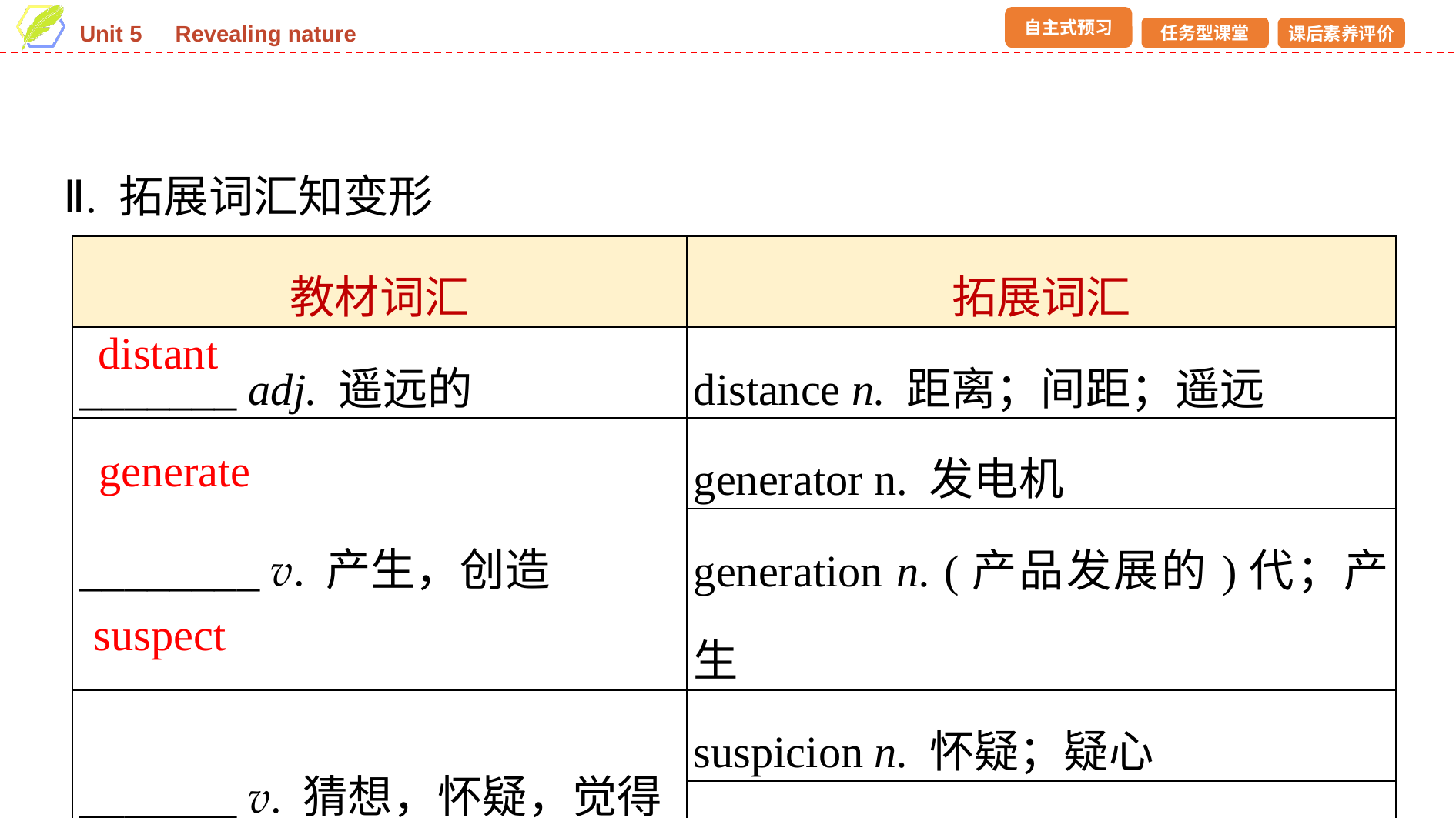

Ⅱ. 拓展词汇知变形
| 教材词汇 | 拓展词汇 |
| --- | --- |
| \_\_\_\_\_\_\_ adj. 遥远的 | distance n. 距离；间距；遥远 |
| \_\_\_\_\_\_\_\_ v. 产生，创造 | generator n. 发电机 |
|  | generation n. (产品发展的)代；产生 |
| \_\_\_\_\_\_\_ v. 猜想，怀疑，觉得 | suspicion n. 怀疑；疑心 |
|  | suspicious adj. 令人怀疑的；可疑的 |
distant
generate
suspect